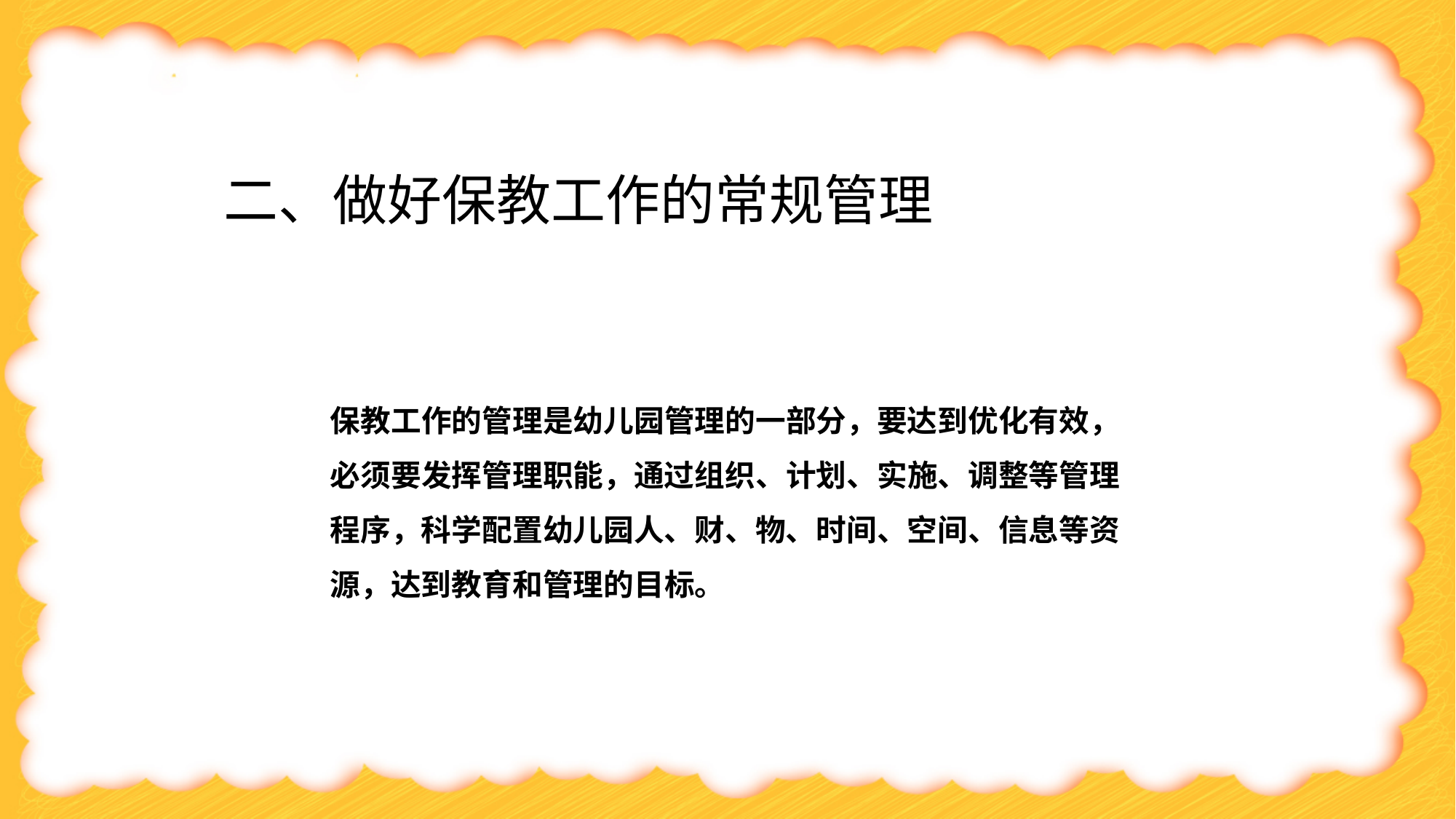

二、做好保教工作的常规管理
保教工作的管理是幼儿园管理的一部分，要达到优化有效，必须要发挥管理职能，通过组织、计划、实施、调整等管理程序，科学配置幼儿园人、财、物、时间、空间、信息等资源，达到教育和管理的目标。